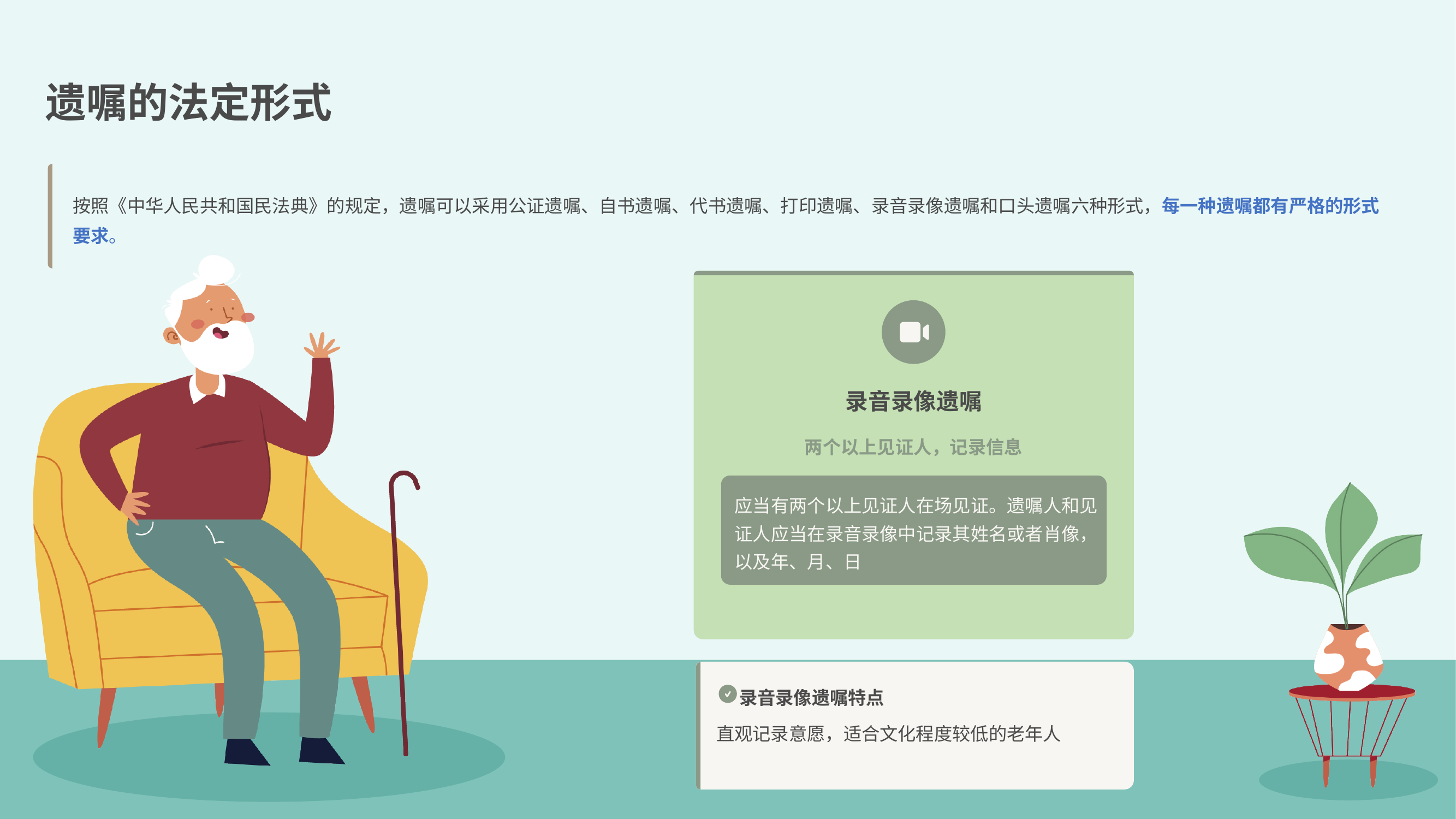

遗嘱的法定形式

按照《中华人民共和国民法典》的规定，遗嘱可以采用公证遗嘱、自书遗嘱、代书遗嘱、打印遗嘱、录音录像遗嘱和口头遗嘱六种形式，每一种遗嘱都有严格的形式要求。

录音录像遗嘱
两个以上见证人，记录信息

应当有两个以上见证人在场见证。遗嘱人和见证人应当在录音录像中记录其姓名或者肖像，以及年、月、日

录音录像遗嘱特点

直观记录意愿，适合文化程度较低的老年人